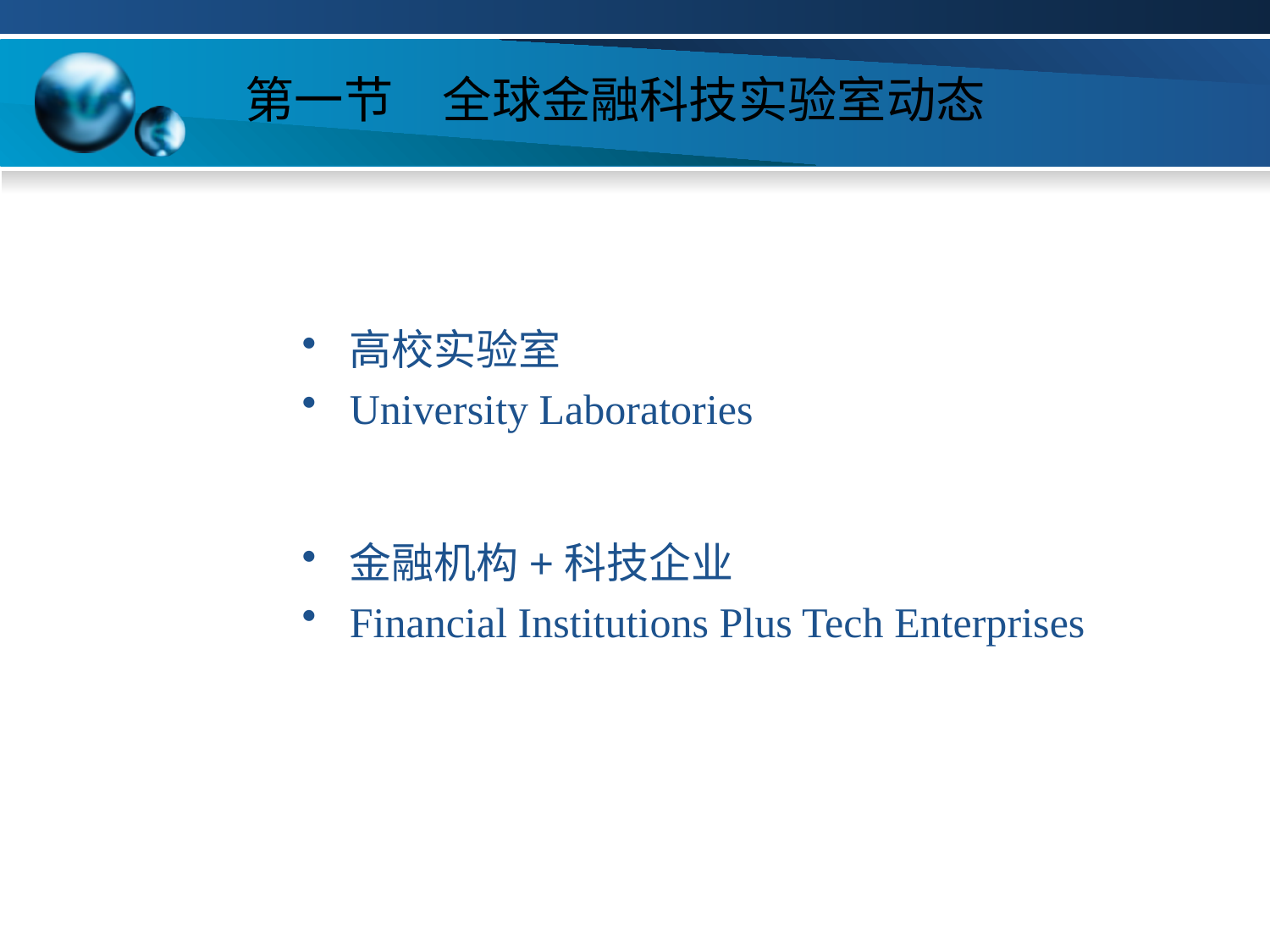

# 第一节　全球金融科技实验室动态
高校实验室
University Laboratories
金融机构+科技企业
Financial Institutions Plus Tech Enterprises